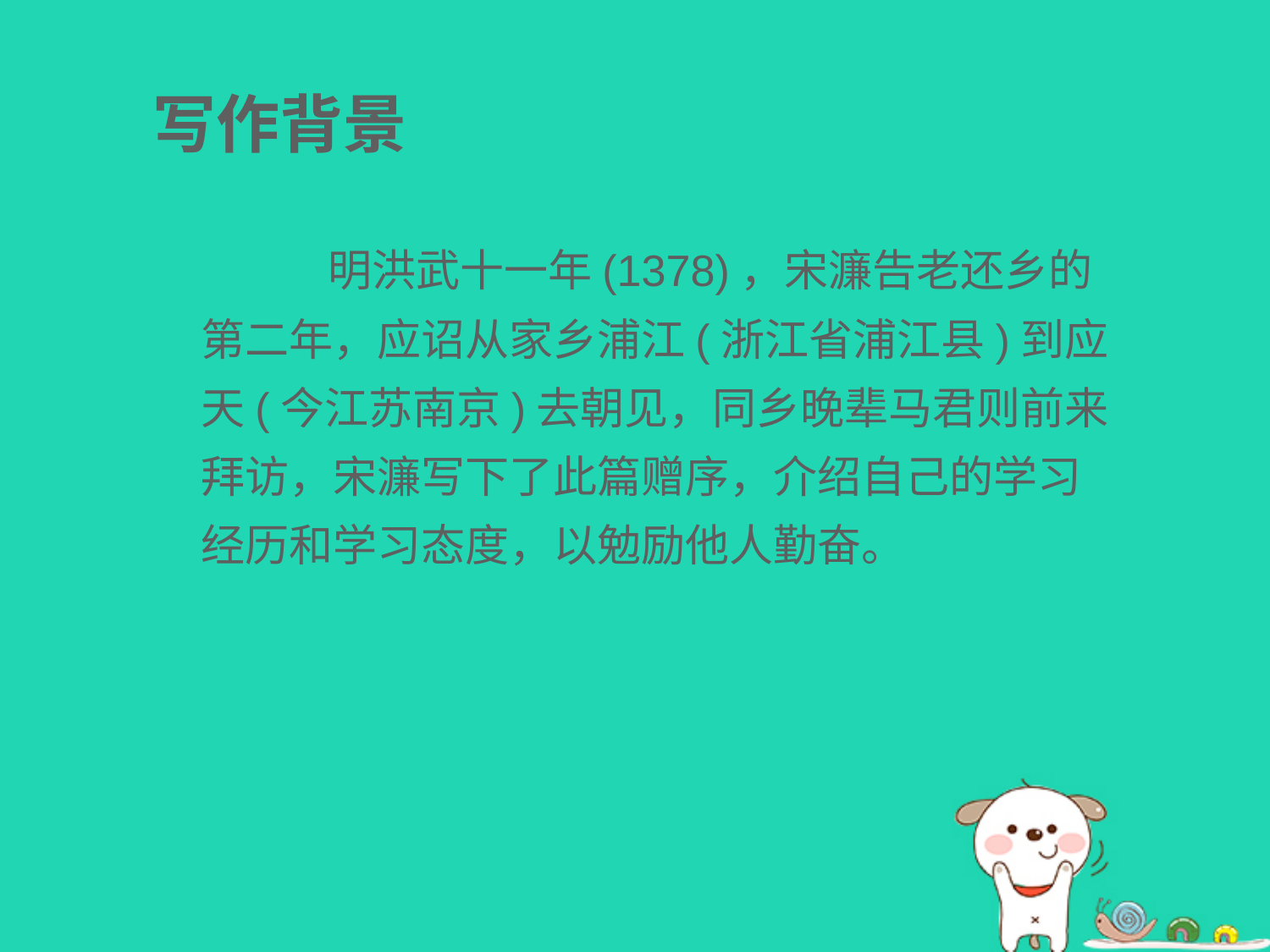

写作背景
	明洪武十一年(1378)，宋濂告老还乡的第二年，应诏从家乡浦江(浙江省浦江县)到应天(今江苏南京)去朝见，同乡晚辈马君则前来拜访，宋濂写下了此篇赠序，介绍自己的学习经历和学习态度，以勉励他人勤奋。